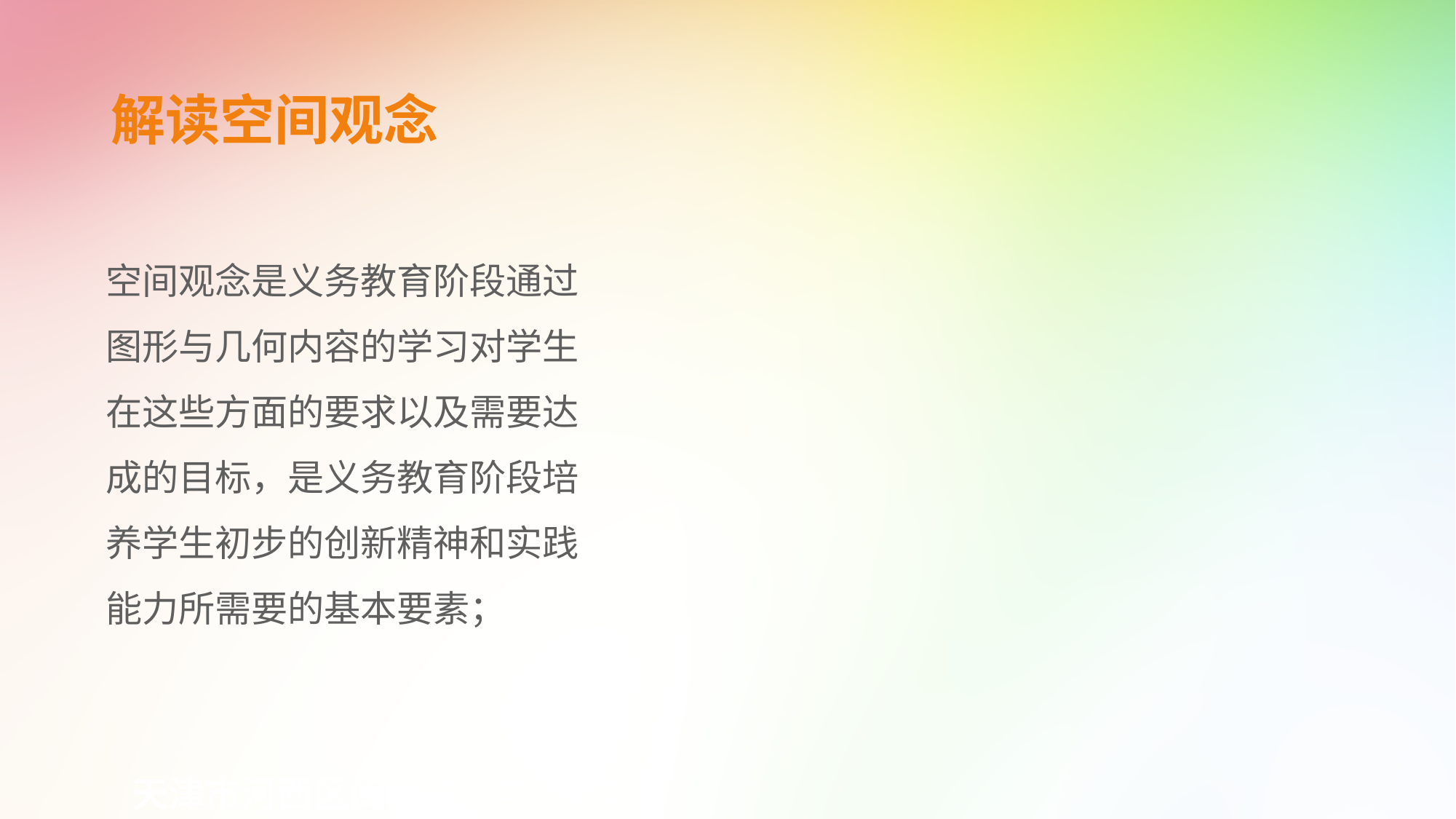

# 解读空间观念
空间观念是义务教育阶段通过图形与几何内容的学习对学生在这些方面的要求以及需要达成的目标，是义务教育阶段培养学生初步的创新精神和实践能力所需要的基本要素；
天津市河西区闽侯路小学   梁爽